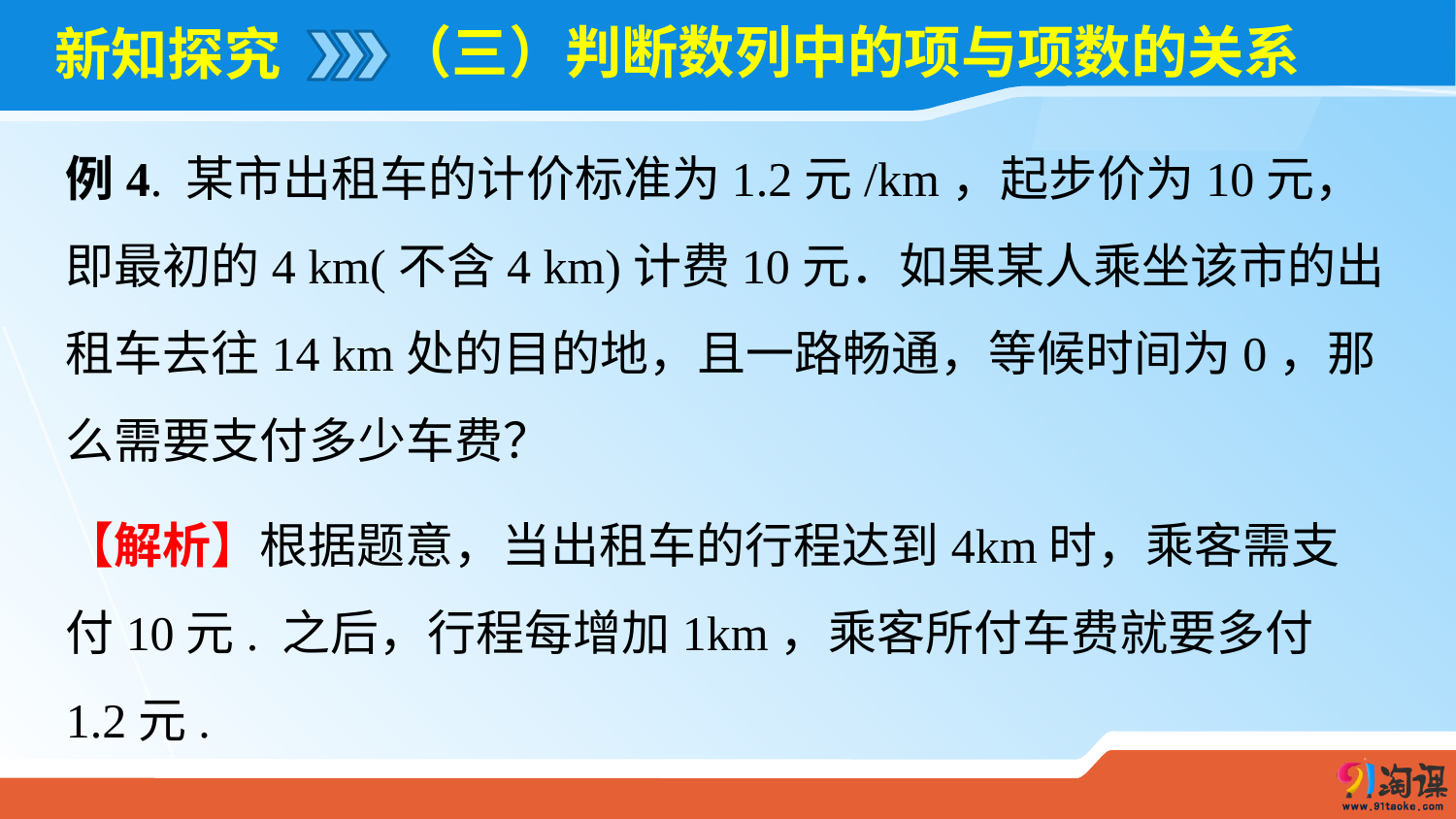

（三）判断数列中的项与项数的关系
# 新知探究
例4. 某市出租车的计价标准为1.2元/km，起步价为10元，即最初的4 km(不含4 km)计费10元．如果某人乘坐该市的出租车去往14 km处的目的地，且一路畅通，等候时间为0，那么需要支付多少车费？

【解析】根据题意，当出租车的行程达到4km时，乘客需支付10元. 之后，行程每增加1km，乘客所付车费就要多付1.2元.